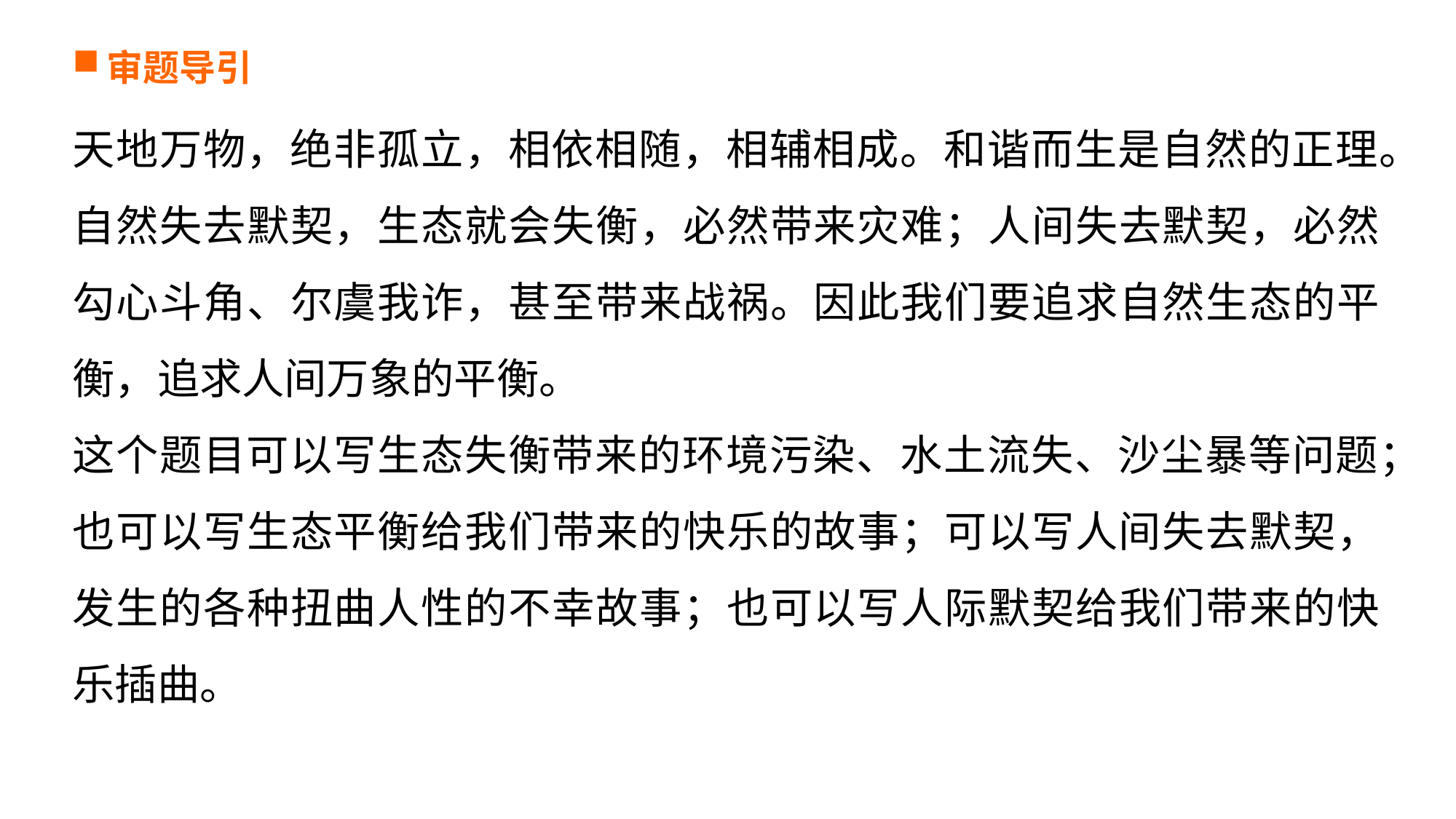

审题导引
天地万物，绝非孤立，相依相随，相辅相成。和谐而生是自然的正理。自然失去默契，生态就会失衡，必然带来灾难；人间失去默契，必然勾心斗角、尔虞我诈，甚至带来战祸。因此我们要追求自然生态的平衡，追求人间万象的平衡。
这个题目可以写生态失衡带来的环境污染、水土流失、沙尘暴等问题；也可以写生态平衡给我们带来的快乐的故事；可以写人间失去默契，发生的各种扭曲人性的不幸故事；也可以写人际默契给我们带来的快乐插曲。